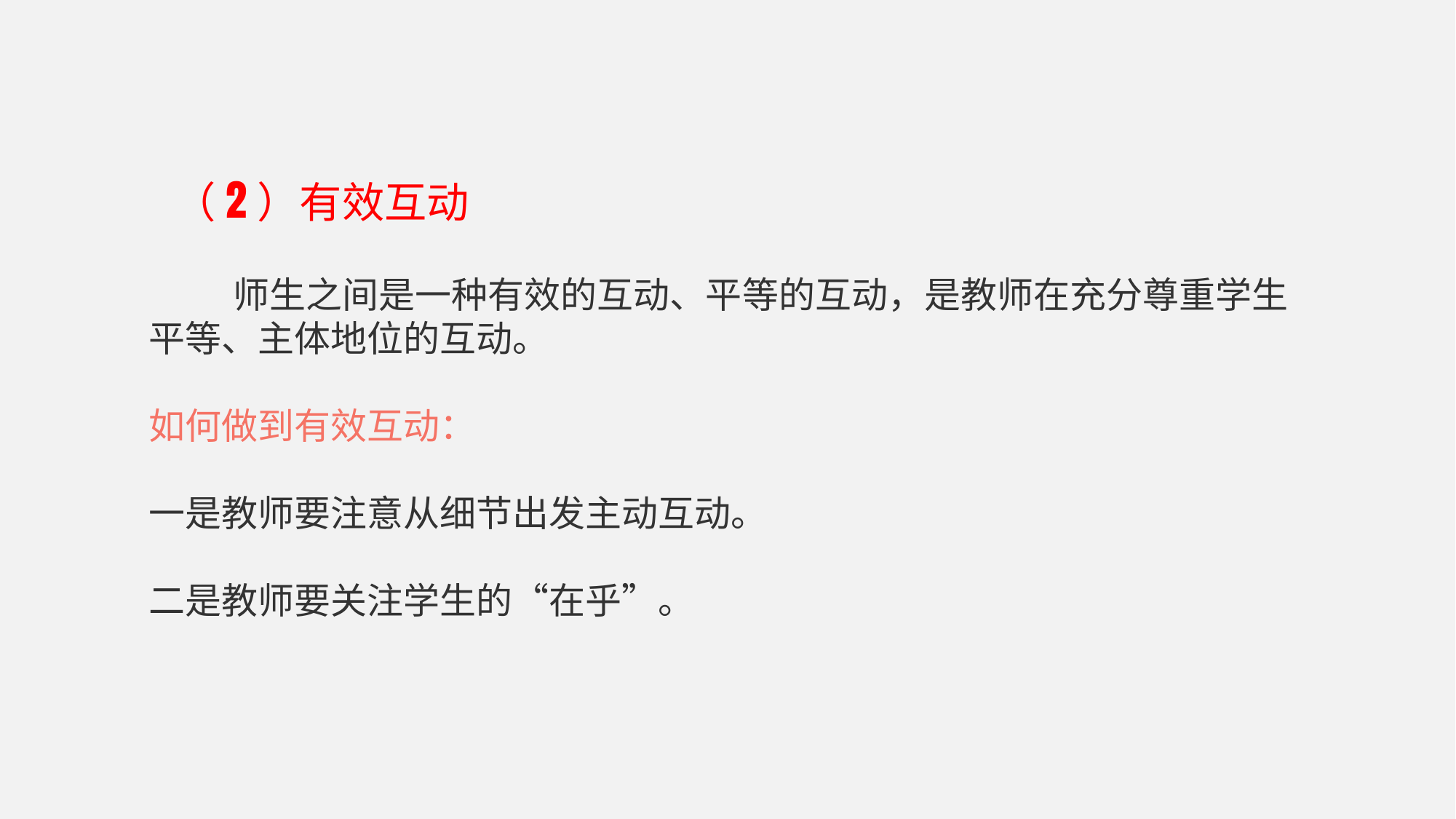

（2）有效互动
           师生之间是一种有效的互动、平等的互动，是教师在充分尊重学生平等、主体地位的互动。

如何做到有效互动：

一是教师要注意从细节出发主动互动。

二是教师要关注学生的“在乎”。